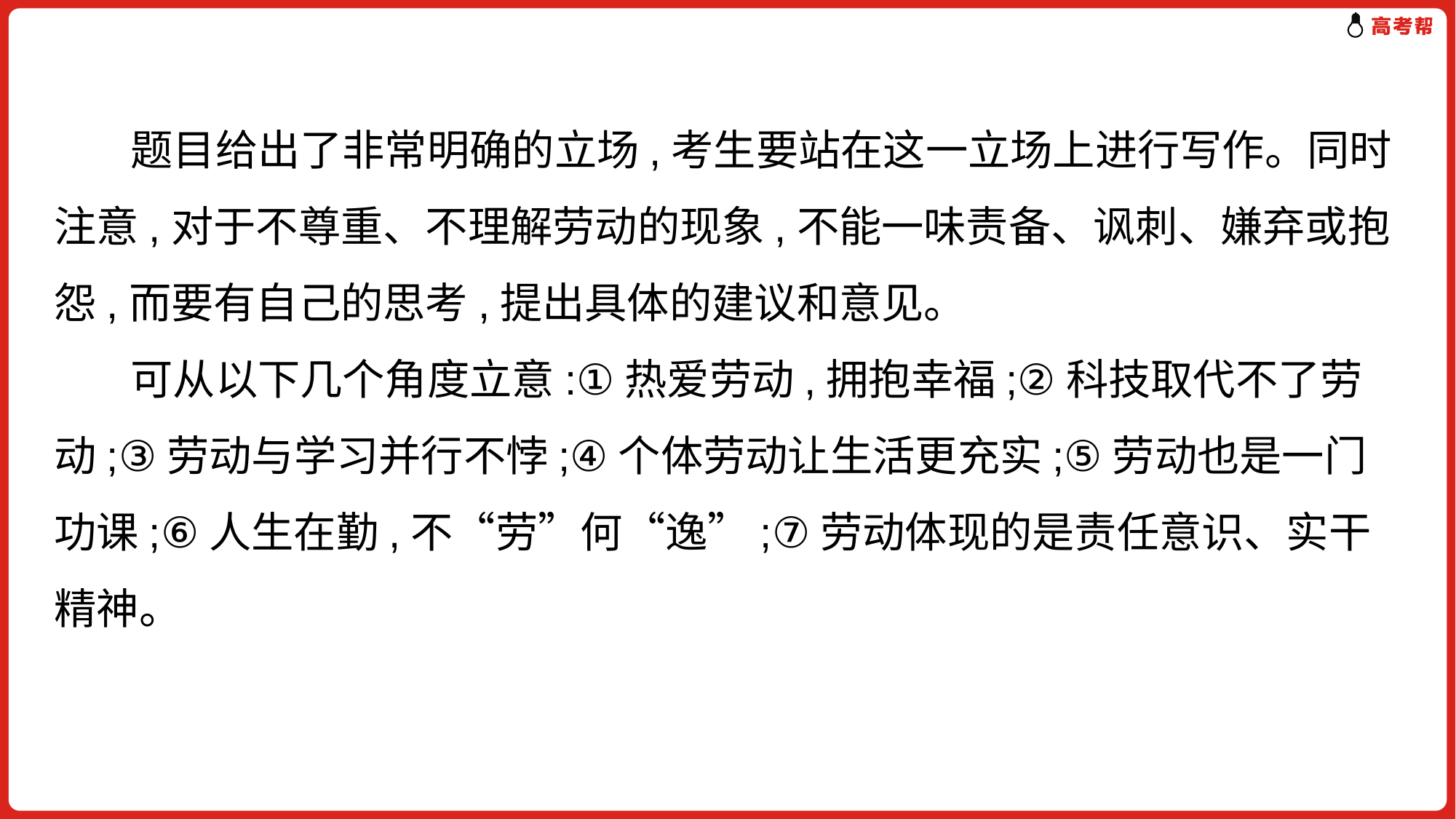

题目给出了非常明确的立场,考生要站在这一立场上进行写作。同时注意,对于不尊重、不理解劳动的现象,不能一味责备、讽刺、嫌弃或抱怨,而要有自己的思考,提出具体的建议和意见。
       可从以下几个角度立意:①热爱劳动,拥抱幸福;②科技取代不了劳动;③劳动与学习并行不悖;④个体劳动让生活更充实;⑤劳动也是一门功课;⑥人生在勤,不“劳”何“逸”;⑦劳动体现的是责任意识、实干精神。